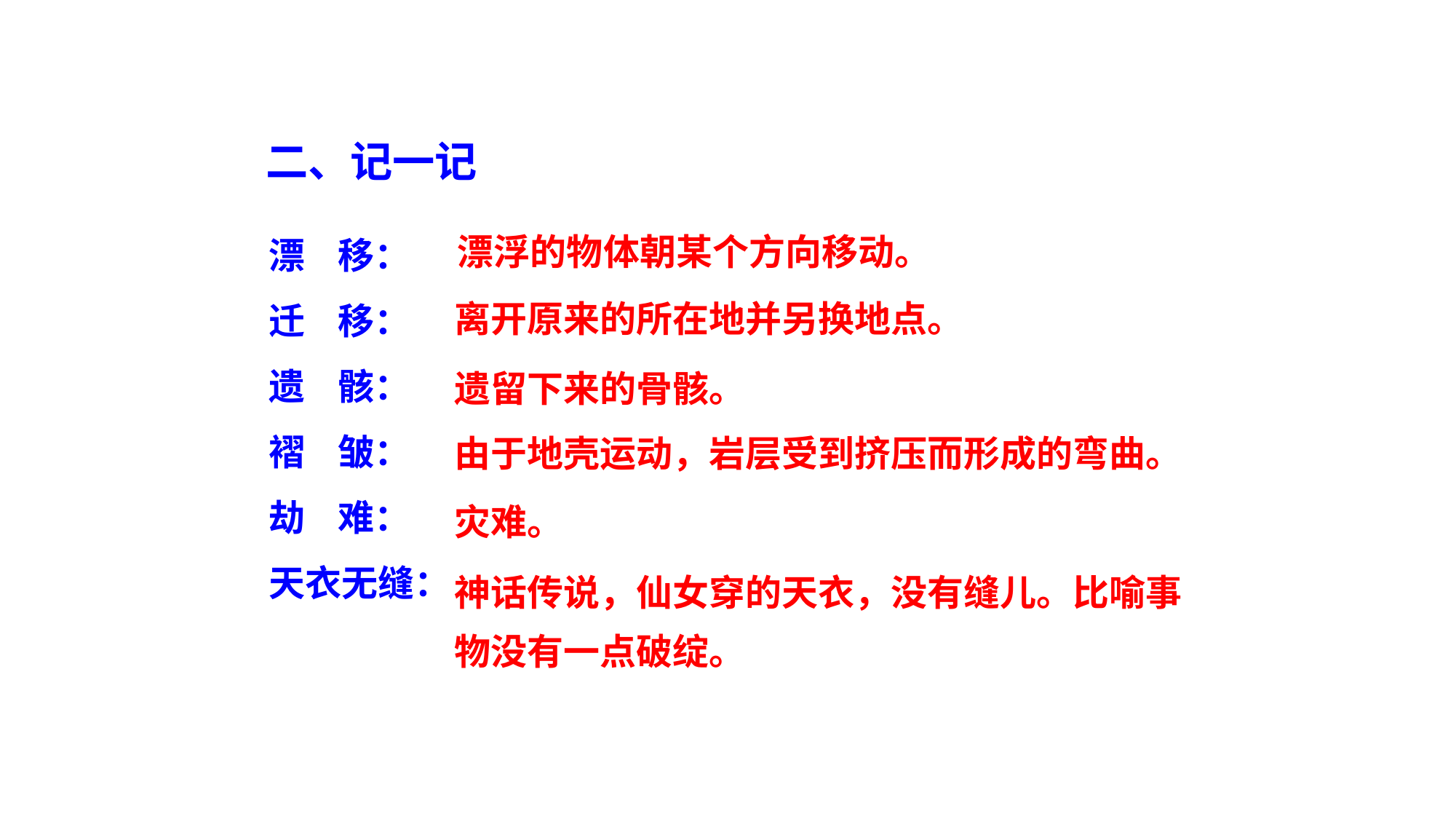

二、记一记
漂    移：
迁    移：
遗    骸：
褶    皱：
劫    难：
天衣无缝：
漂浮的物体朝某个方向移动。
离开原来的所在地并另换地点。
遗留下来的骨骸。
由于地壳运动，岩层受到挤压而形成的弯曲。
灾难。
神话传说，仙女穿的天衣，没有缝儿。比喻事物没有一点破绽。